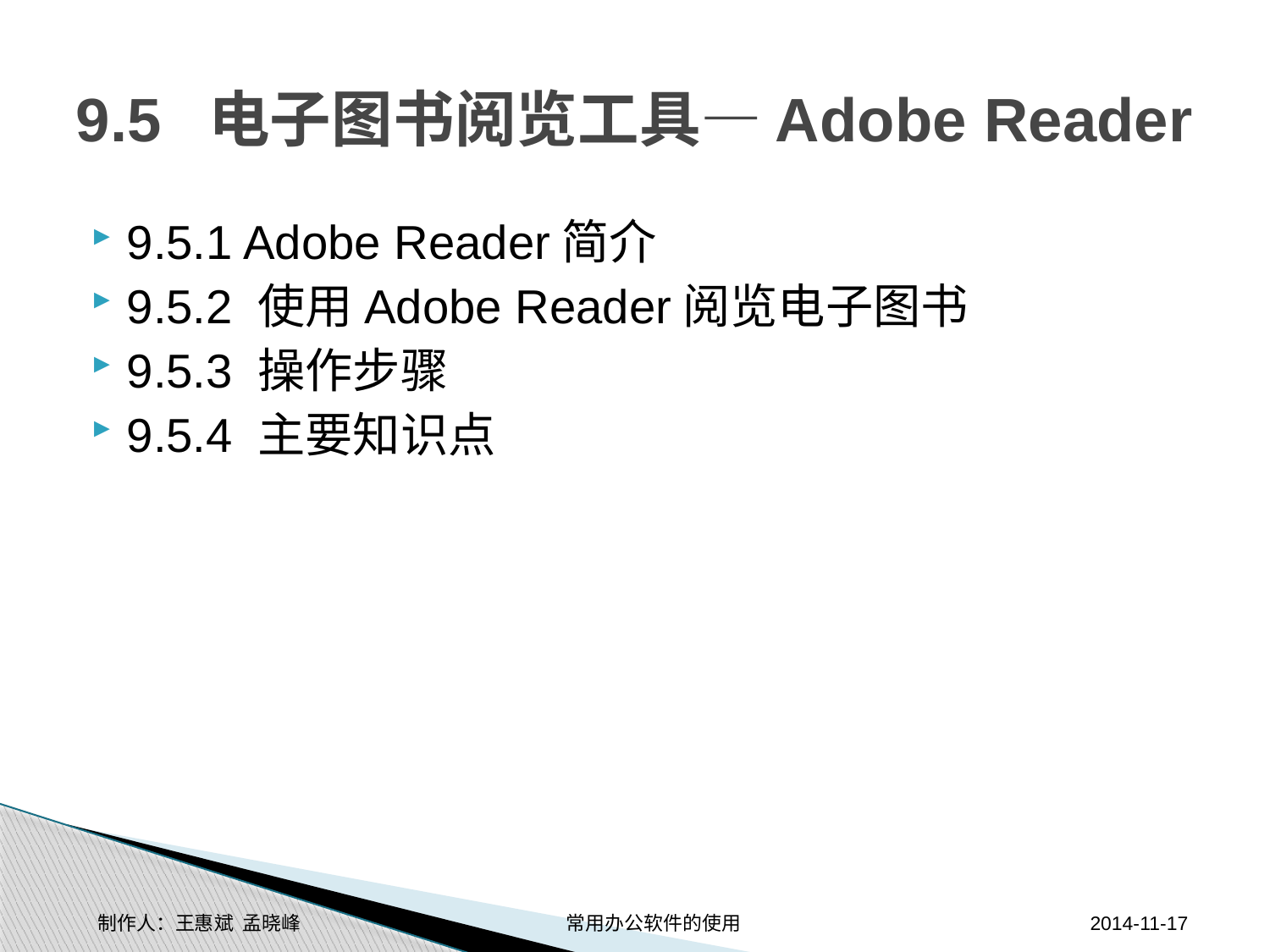

# 9.5  电子图书阅览工具—Adobe Reader
9.5.1 Adobe Reader简介
9.5.2 使用Adobe Reader阅览电子图书
9.5.3 操作步骤
9.5.4 主要知识点

制作人：王惠斌  孟晓峰                                                            常用办公软件的使用
2014-11-17